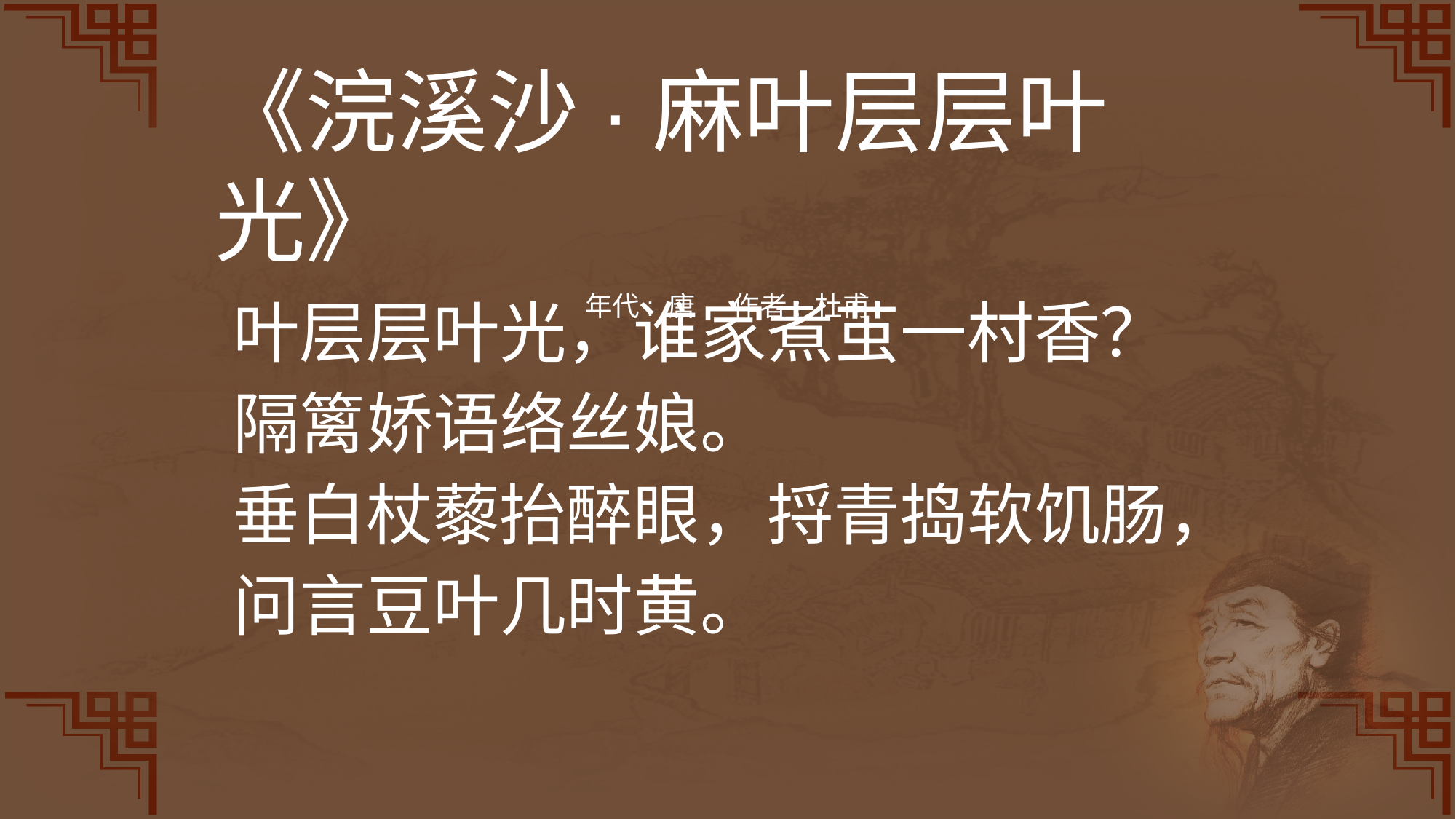

《浣溪沙·麻叶层层叶光》
年代: 唐      作者: 杜甫
叶层层叶光，谁家煮茧一村香？隔篱娇语络丝娘。
垂白杖藜抬醉眼，捋青捣软饥肠，问言豆叶几时黄。
.